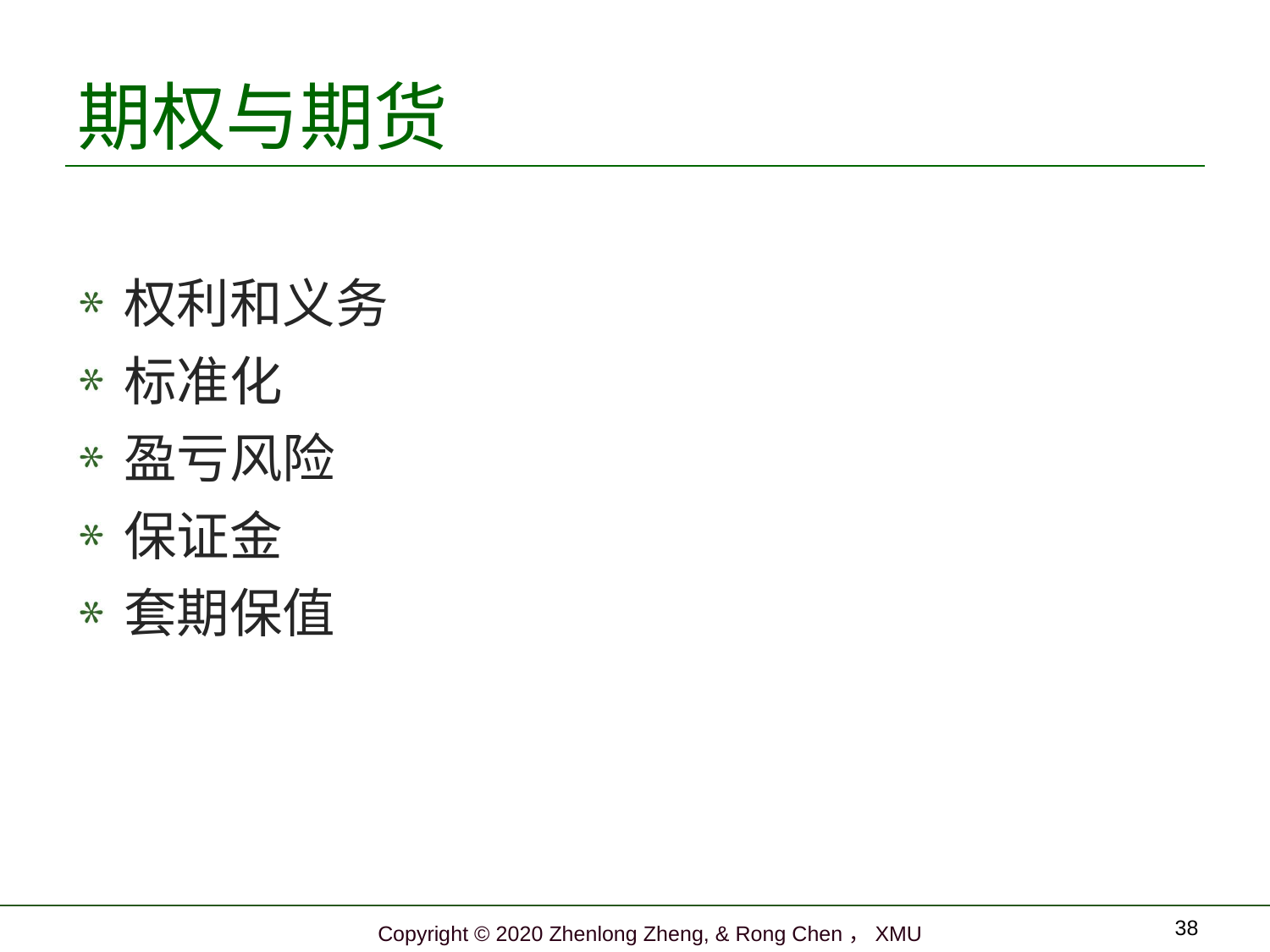

# 期权与期货

权利和义务
标准化
盈亏风险
保证金
套期保值
38